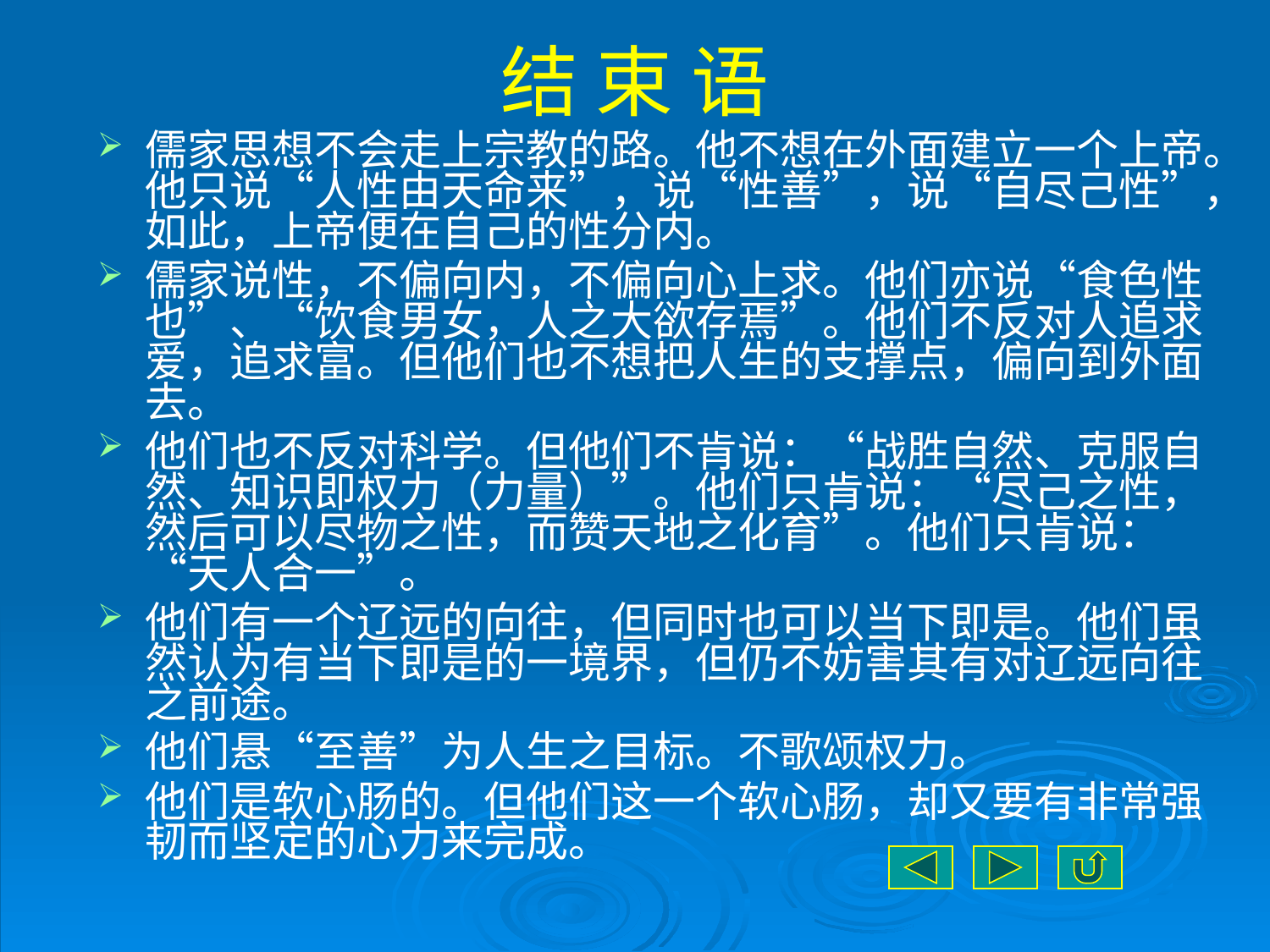

# 结 束 语
儒家思想不会走上宗教的路。他不想在外面建立一个上帝。他只说“人性由天命来”，说“性善”，说“自尽己性”，如此，上帝便在自己的性分内。
儒家说性，不偏向内，不偏向心上求。他们亦说“食色性也”、“饮食男女，人之大欲存焉”。他们不反对人追求爱，追求富。但他们也不想把人生的支撑点，偏向到外面去。
他们也不反对科学。但他们不肯说：“战胜自然、克服自然、知识即权力（力量）”。他们只肯说：“尽己之性，然后可以尽物之性，而赞天地之化育”。他们只肯说：“天人合一”。
他们有一个辽远的向往，但同时也可以当下即是。他们虽然认为有当下即是的一境界，但仍不妨害其有对辽远向往之前途。
他们悬“至善”为人生之目标。不歌颂权力。
他们是软心肠的。但他们这一个软心肠，却又要有非常强韧而坚定的心力来完成。